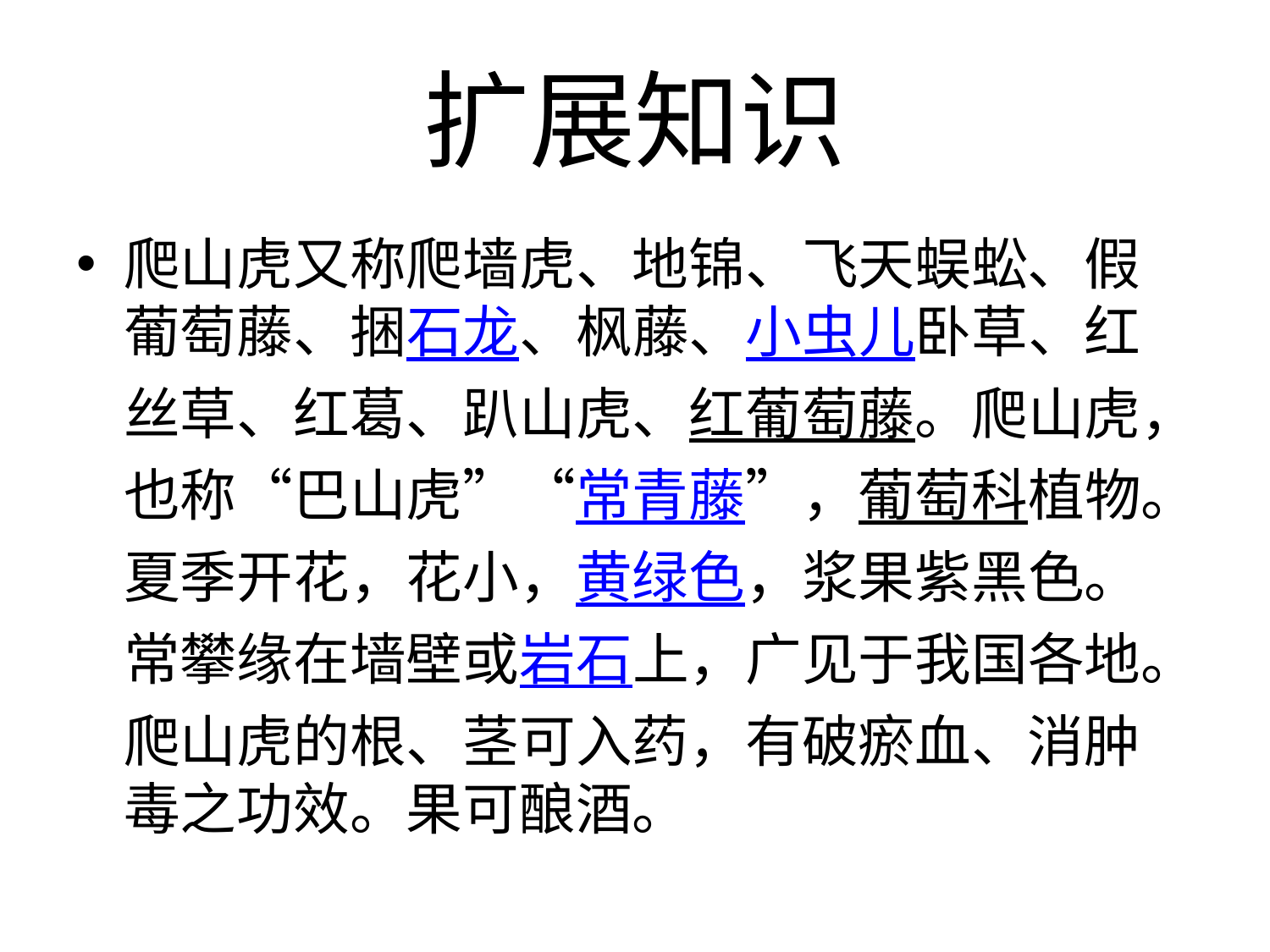

# 扩展知识
爬山虎又称爬墙虎、地锦、飞天蜈蚣、假葡萄藤、捆石龙、枫藤、小虫儿卧草、红丝草、红葛、趴山虎、红葡萄藤。爬山虎，也称“巴山虎”“常青藤”，葡萄科植物。夏季开花，花小，黄绿色，浆果紫黑色。常攀缘在墙壁或岩石上，广见于我国各地。爬山虎的根、茎可入药，有破瘀血、消肿毒之功效。果可酿酒。